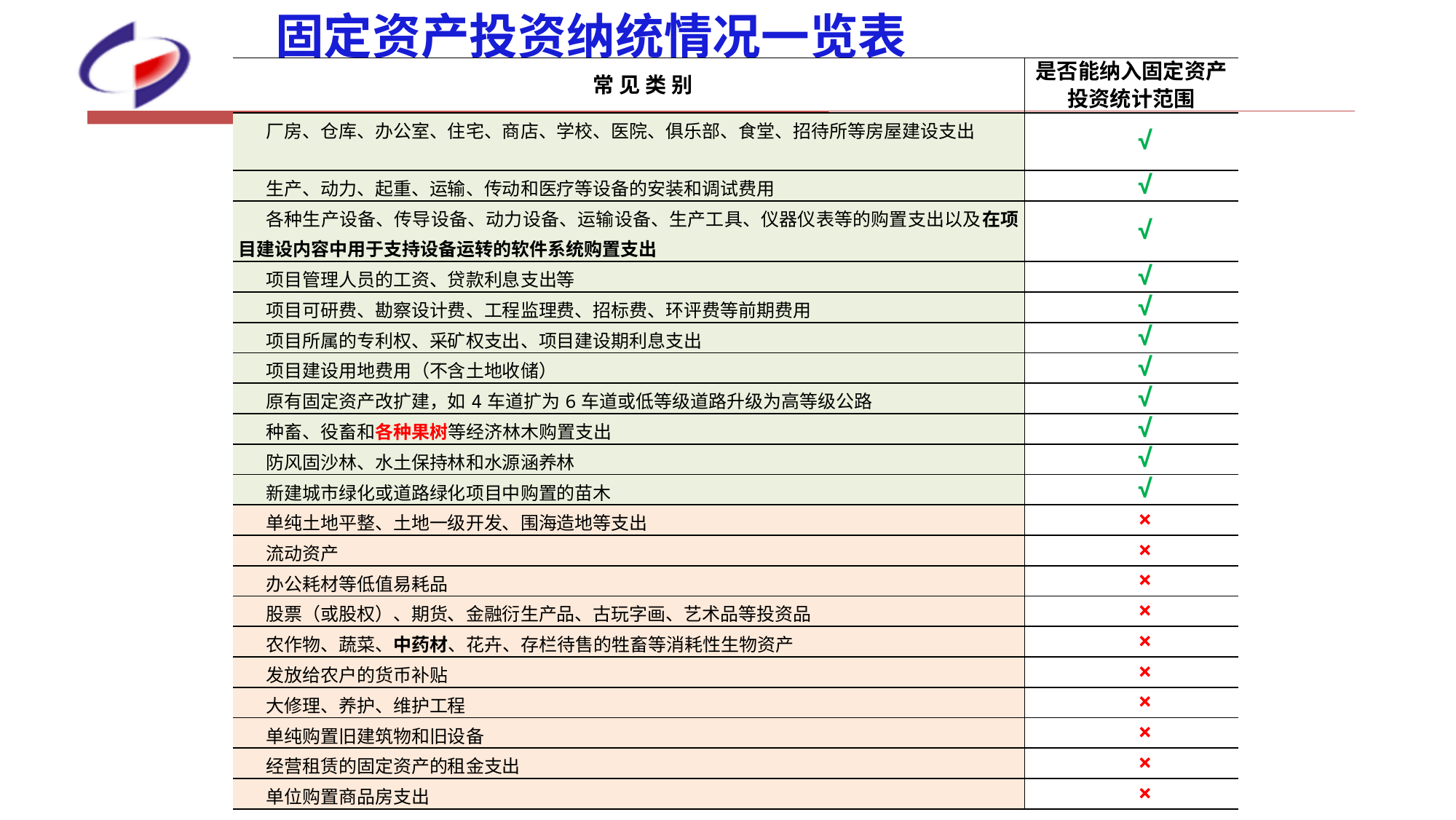

固定资产投资纳统情况一览表
| 常 见 类 别 | 是否能纳入固定资产投资统计范围 |
| --- | --- |
| 厂房、仓库、办公室、住宅、商店、学校、医院、俱乐部、食堂、招待所等房屋建设支出 | √ |
| 生产、动力、起重、运输、传动和医疗等设备的安装和调试费用 | √ |
| 各种生产设备、传导设备、动力设备、运输设备、生产工具、仪器仪表等的购置支出以及在项目建设内容中用于支持设备运转的软件系统购置支出 | √ |
| 项目管理人员的工资、贷款利息支出等 | √ |
| 项目可研费、勘察设计费、工程监理费、招标费、环评费等前期费用 | √ |
| 项目所属的专利权、采矿权支出、项目建设期利息支出 | √ |
| 项目建设用地费用（不含土地收储） | √ |
| 原有固定资产改扩建，如4车道扩为6车道或低等级道路升级为高等级公路 | √ |
| 种畜、役畜和各种果树等经济林木购置支出 | √ |
| 防风固沙林、水土保持林和水源涵养林 | √ |
| 新建城市绿化或道路绿化项目中购置的苗木 | √ |
| 单纯土地平整、土地一级开发、围海造地等支出 | × |
| 流动资产 | × |
| 办公耗材等低值易耗品 | × |
| 股票（或股权）、期货、金融衍生产品、古玩字画、艺术品等投资品 | × |
| 农作物、蔬菜、中药材、花卉、存栏待售的牲畜等消耗性生物资产 | × |
| 发放给农户的货币补贴 | × |
| 大修理、养护、维护工程 | × |
| 单纯购置旧建筑物和旧设备 | × |
| 经营租赁的固定资产的租金支出 | × |
| 单位购置商品房支出 | × |